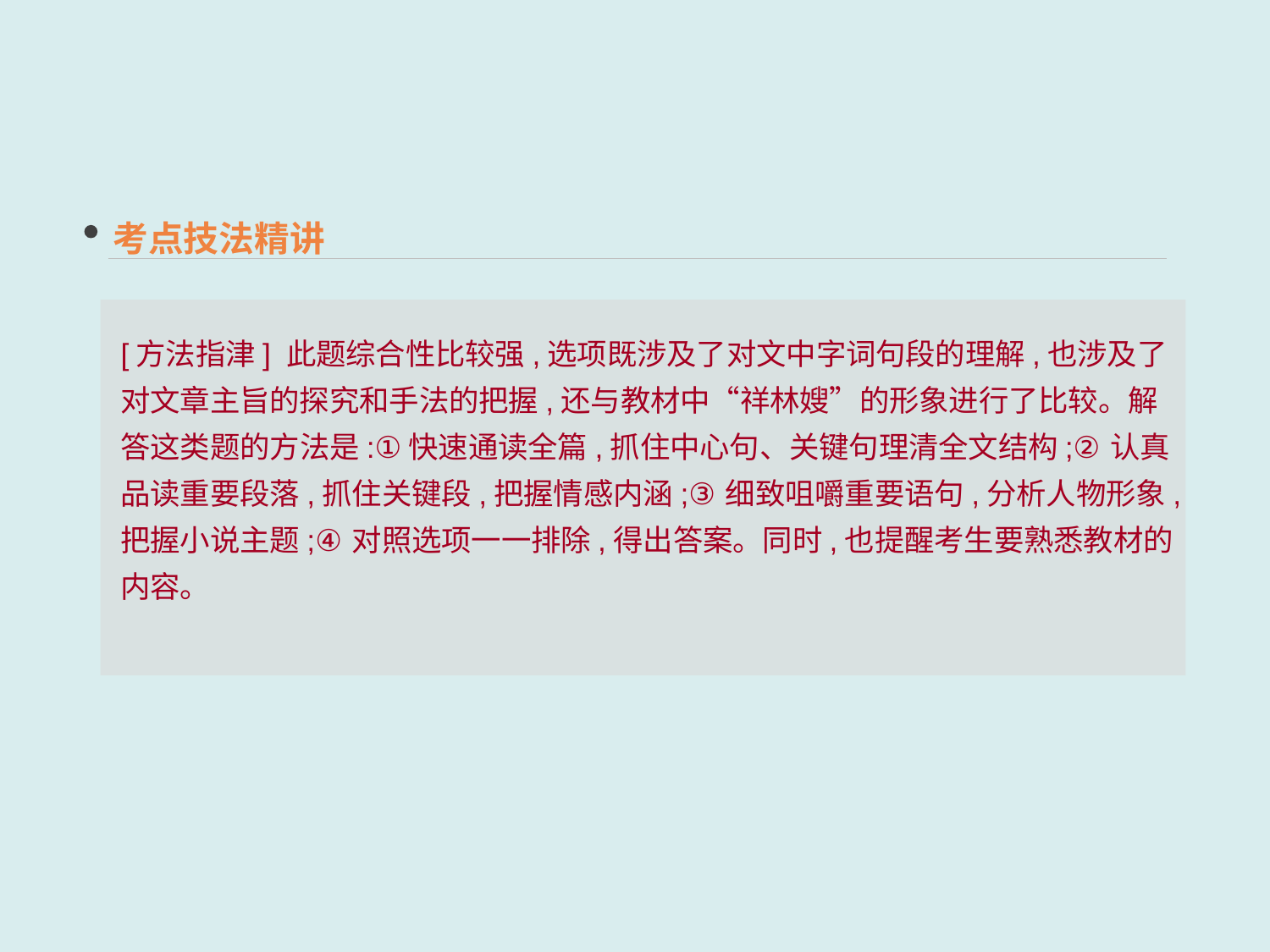

考点技法精讲

[方法指津] 此题综合性比较强,选项既涉及了对文中字词句段的理解,也涉及了对文章主旨的探究和手法的把握,还与教材中“祥林嫂”的形象进行了比较。解答这类题的方法是:①快速通读全篇,抓住中心句、关键句理清全文结构;②认真品读重要段落,抓住关键段,把握情感内涵;③细致咀嚼重要语句,分析人物形象,把握小说主题;④对照选项一一排除,得出答案。同时,也提醒考生要熟悉教材的内容。